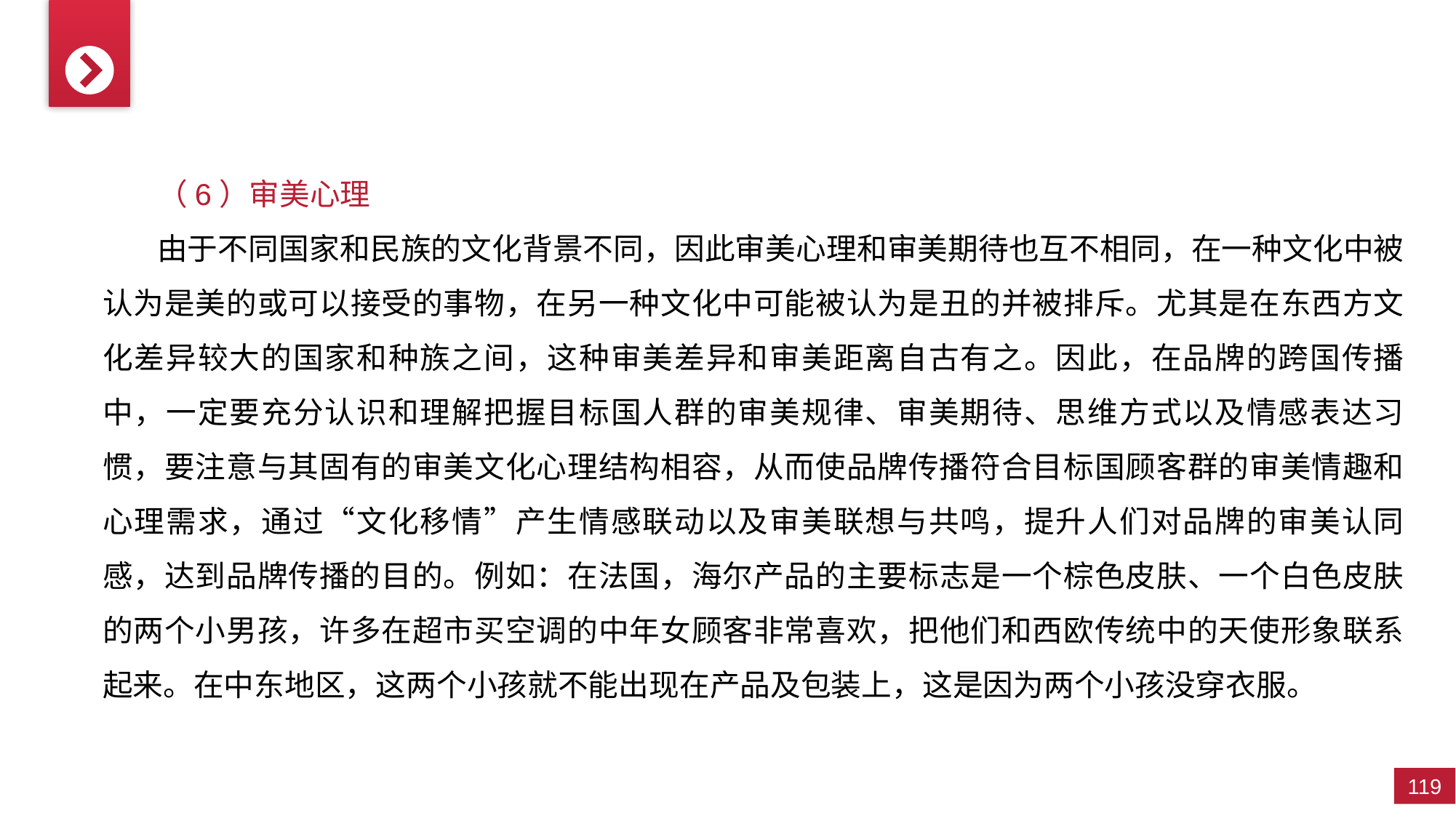

（6）审美心理
由于不同国家和民族的文化背景不同，因此审美心理和审美期待也互不相同，在一种文化中被认为是美的或可以接受的事物，在另一种文化中可能被认为是丑的并被排斥。尤其是在东西方文化差异较大的国家和种族之间，这种审美差异和审美距离自古有之。因此，在品牌的跨国传播中，一定要充分认识和理解把握目标国人群的审美规律、审美期待、思维方式以及情感表达习惯，要注意与其固有的审美文化心理结构相容，从而使品牌传播符合目标国顾客群的审美情趣和心理需求，通过“文化移情”产生情感联动以及审美联想与共鸣，提升人们对品牌的审美认同感，达到品牌传播的目的。例如：在法国，海尔产品的主要标志是一个棕色皮肤、一个白色皮肤的两个小男孩，许多在超市买空调的中年女顾客非常喜欢，把他们和西欧传统中的天使形象联系起来。在中东地区，这两个小孩就不能出现在产品及包装上，这是因为两个小孩没穿衣服。